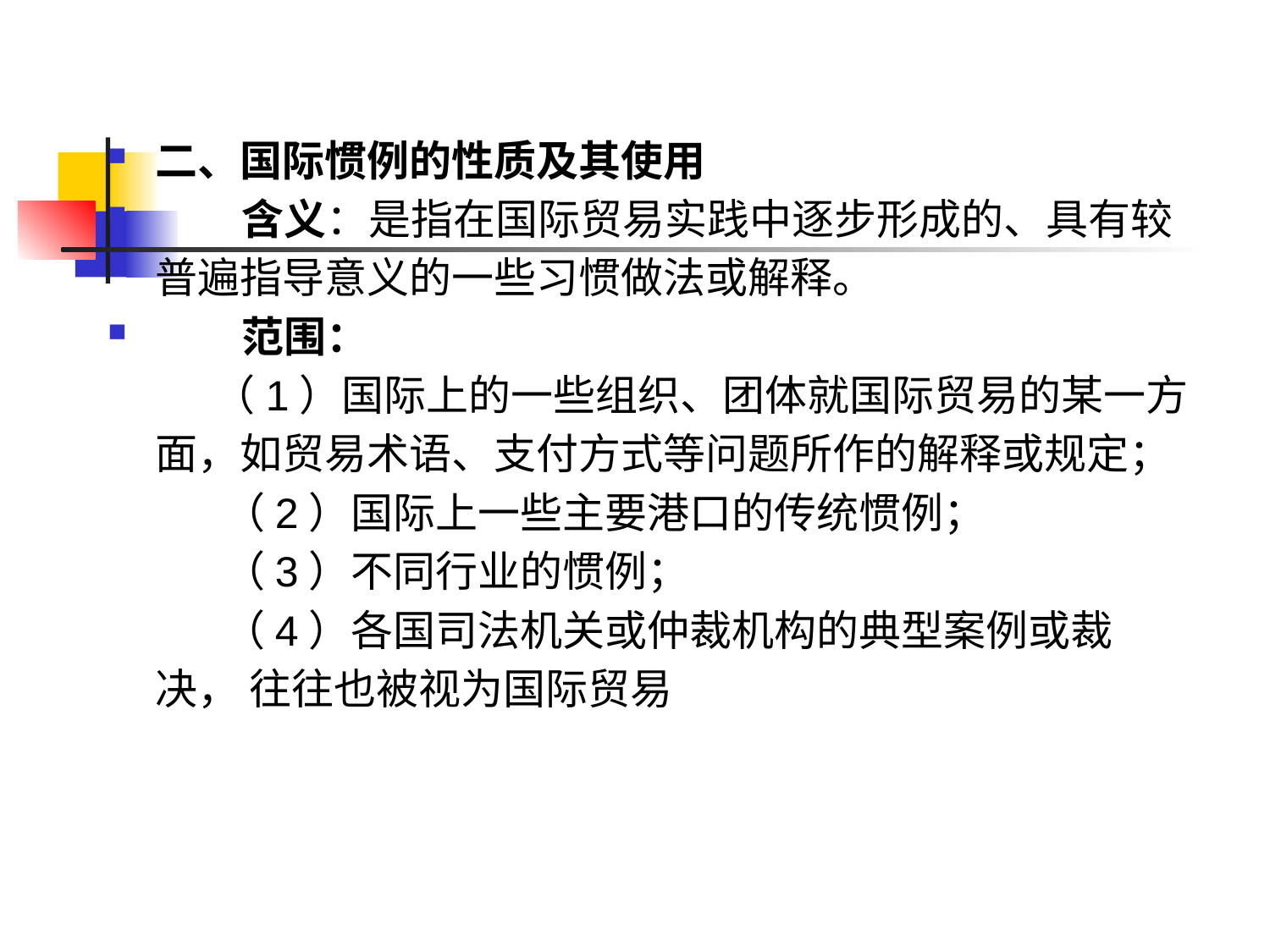

二、国际惯例的性质及其使用
        含义：是指在国际贸易实践中逐步形成的、具有较普遍指导意义的一些习惯做法或解释。
        范围：
          （1）国际上的一些组织、团体就国际贸易的某一方面，如贸易术语、支付方式等问题所作的解释或规定；
           （2）国际上一些主要港口的传统惯例；
           （3）不同行业的惯例；
           （4）各国司法机关或仲裁机构的典型案例或裁决， 往往也被视为国际贸易
                               惯例的组成部分。